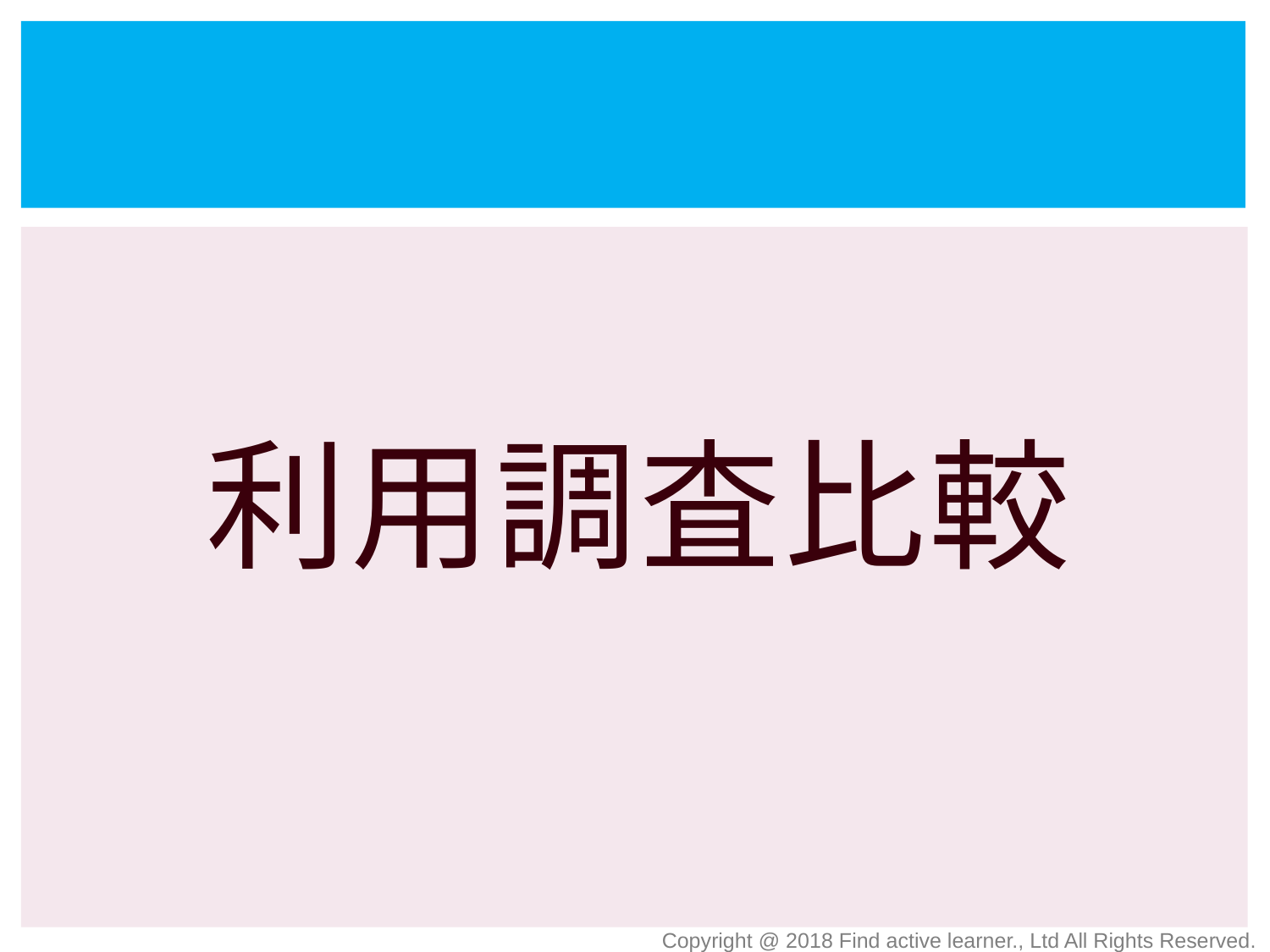

# 利用調査比較
Copyright @ 2018 Find active learner., Ltd All Rights Reserved.